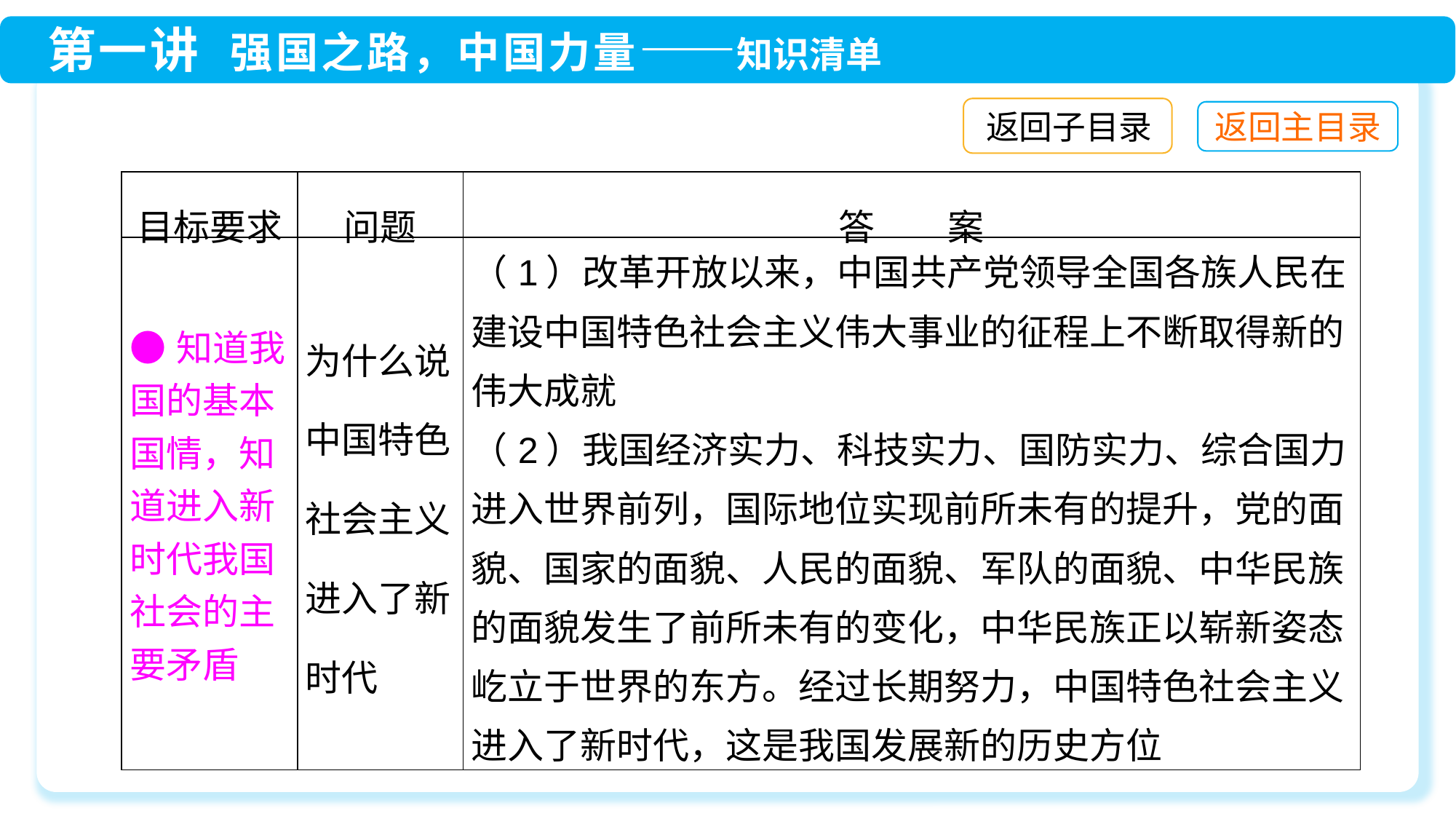

返回子目录
| 目标要求 | 问题 | 答　　案 |
| --- | --- | --- |
| ●知道我国的基本国情，知道进入新时代我国社会的主要矛盾 | 为什么说中国特色社会主义进入了新时代 | （1）改革开放以来，中国共产党领导全国各族人民在建设中国特色社会主义伟大事业的征程上不断取得新的伟大成就 （2）我国经济实力、科技实力、国防实力、综合国力进入世界前列，国际地位实现前所未有的提升，党的面貌、国家的面貌、人民的面貌、军队的面貌、中华民族的面貌发生了前所未有的变化，中华民族正以崭新姿态屹立于世界的东方。经过长期努力，中国特色社会主义进入了新时代，这是我国发展新的历史方位 |